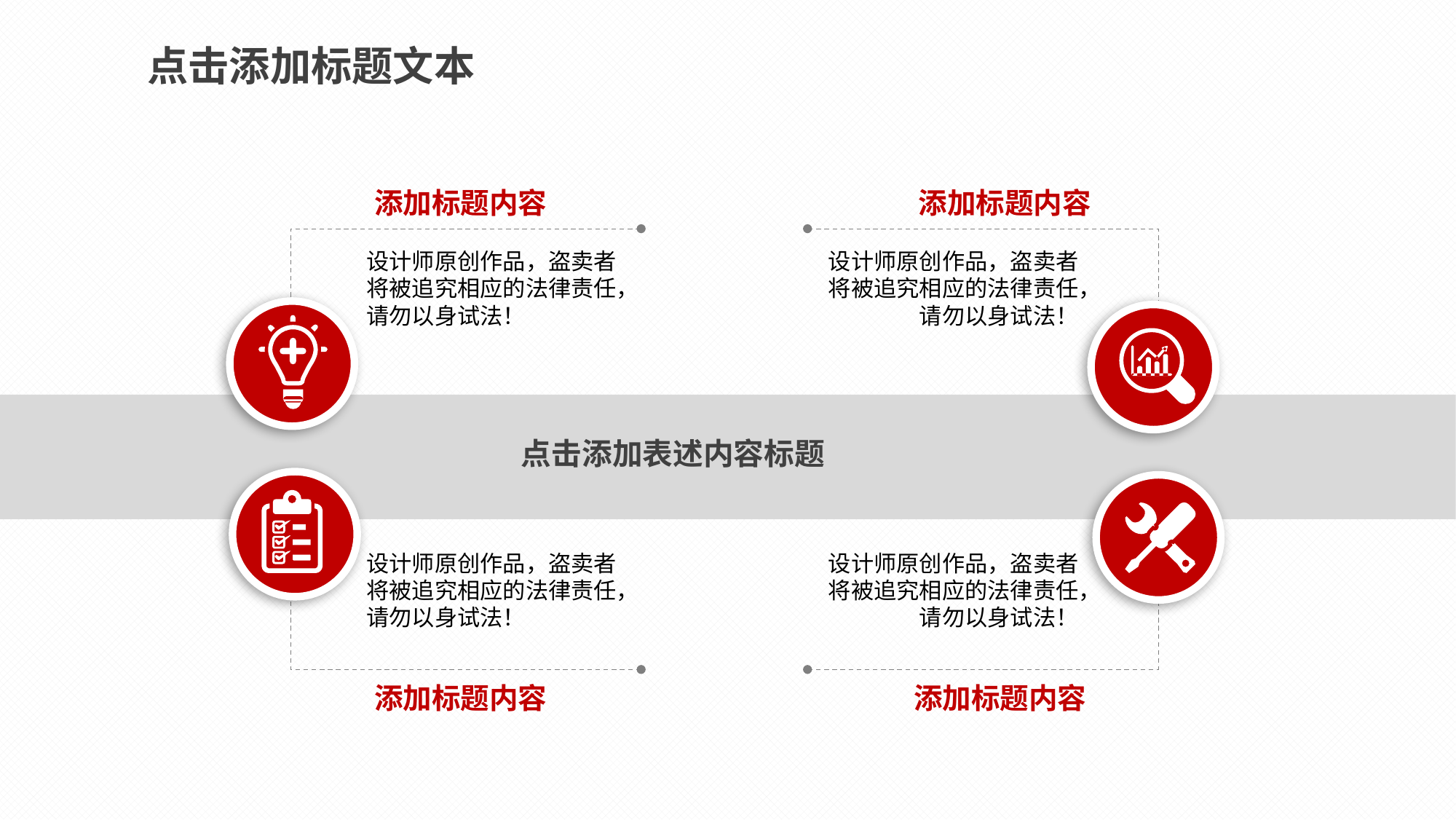

点击添加标题文本
添加标题内容
添加标题内容

设计师原创作品，盗卖者将被追究相应的法律责任，请勿以身试法！
设计师原创作品，盗卖者将被追究相应的法律责任，请勿以身试法！

点击添加表述内容标题

设计师原创作品，盗卖者将被追究相应的法律责任，请勿以身试法！
设计师原创作品，盗卖者将被追究相应的法律责任，请勿以身试法！

添加标题内容
添加标题内容